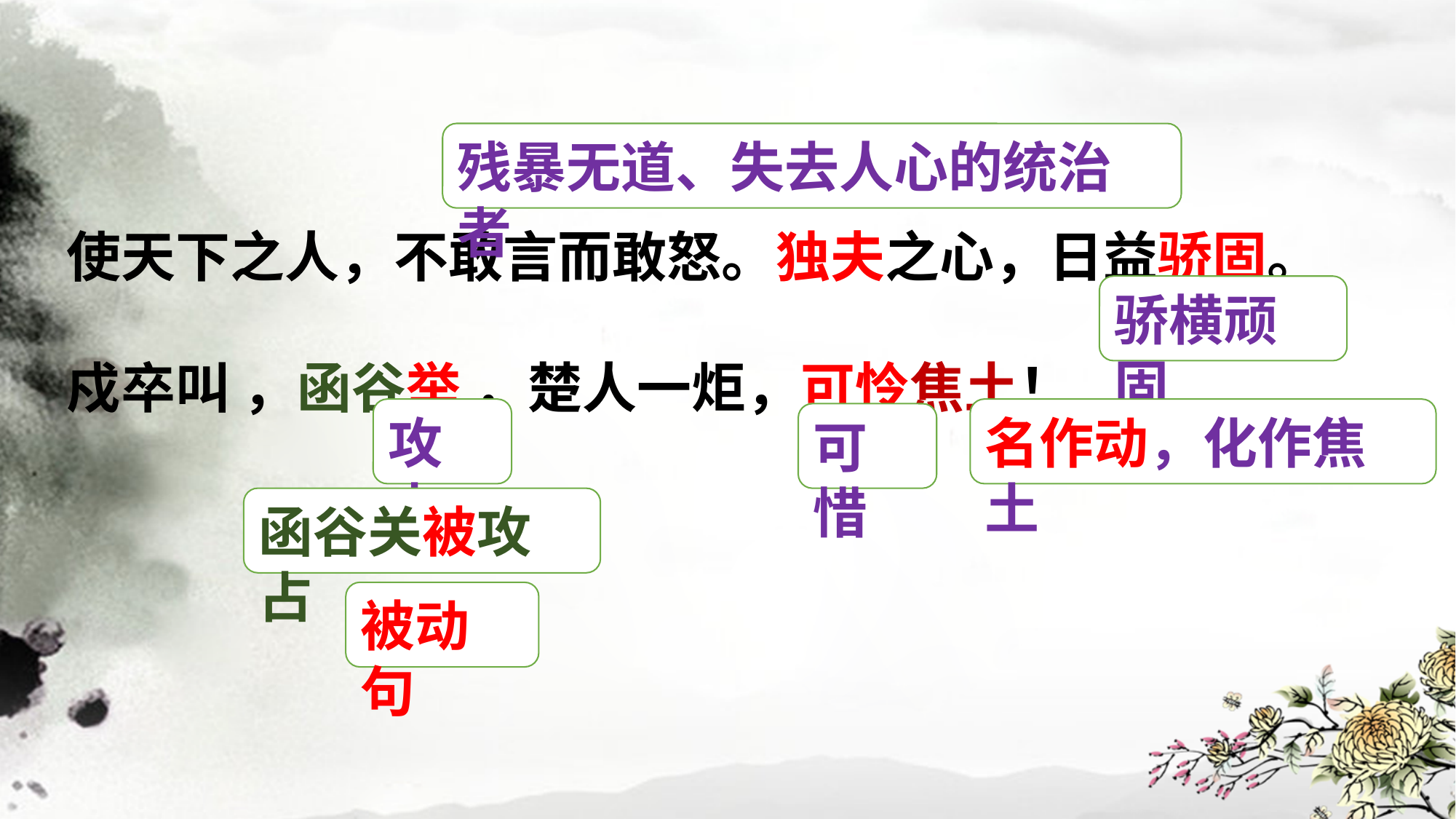

残暴无道、失去人心的统治者
使天下之人，不敢言而敢怒。独夫之心，日益骄固。戍卒叫 ，函谷举 ，楚人一炬，可怜焦土！

骄横顽固
名作动，化作焦土
攻占
可惜
函谷关被攻占
被动句